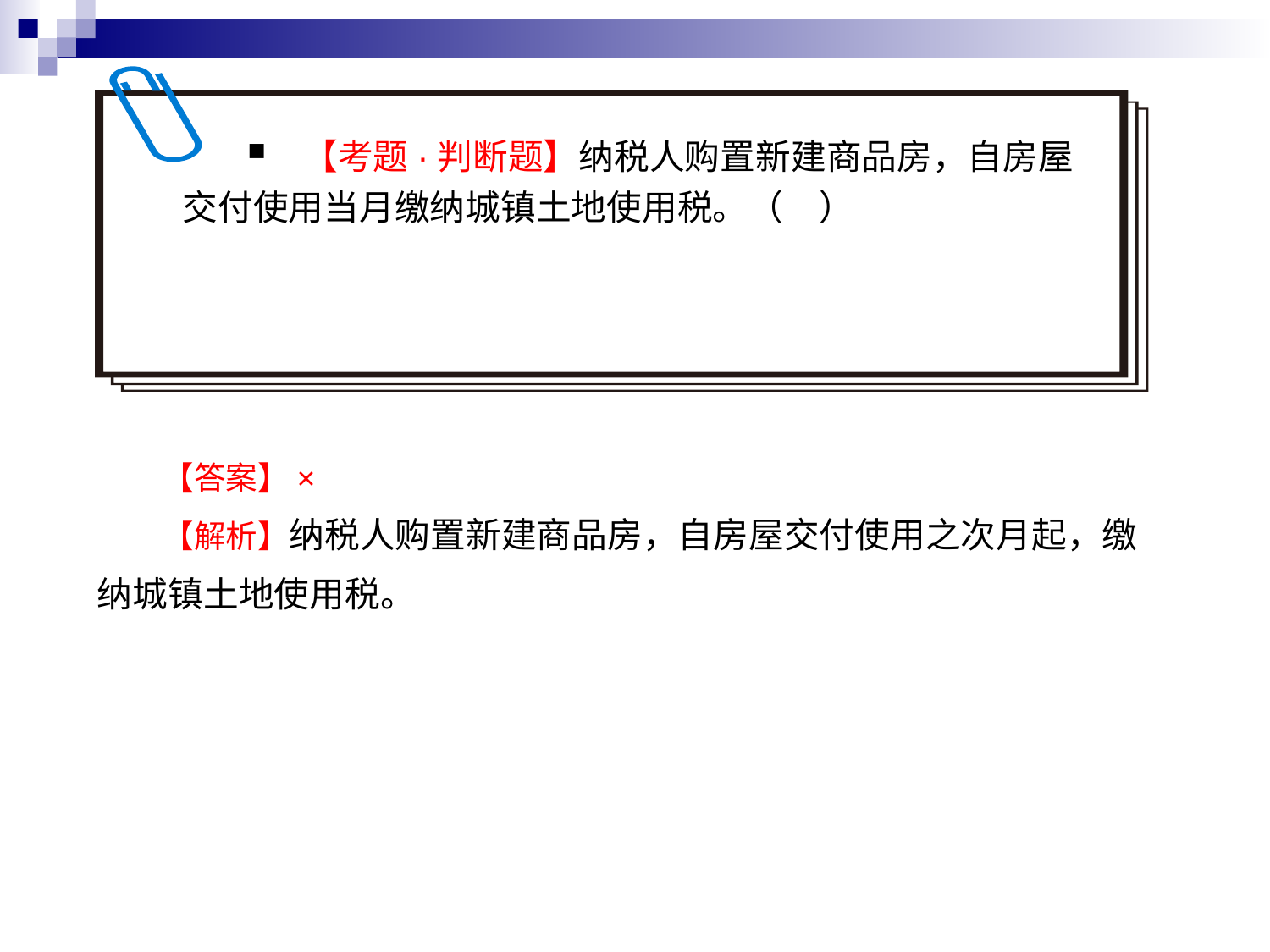

【考题·判断题】纳税人购置新建商品房，自房屋交付使用当月缴纳城镇土地使用税。（　）
【答案】×
【解析】纳税人购置新建商品房，自房屋交付使用之次月起，缴纳城镇土地使用税。